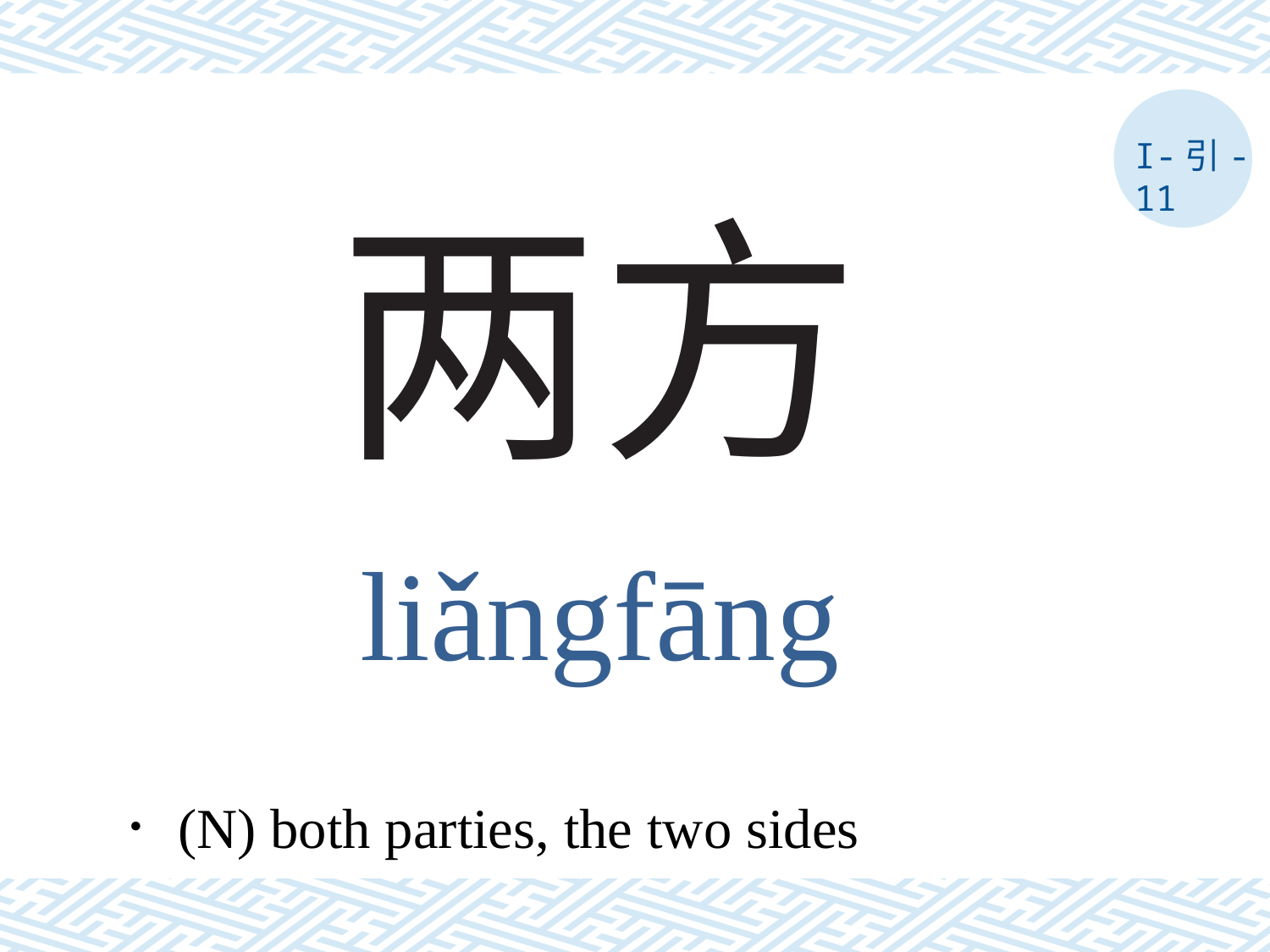

I-引-11

# 两方
liǎngfāng
．(N) both parties, the two sides